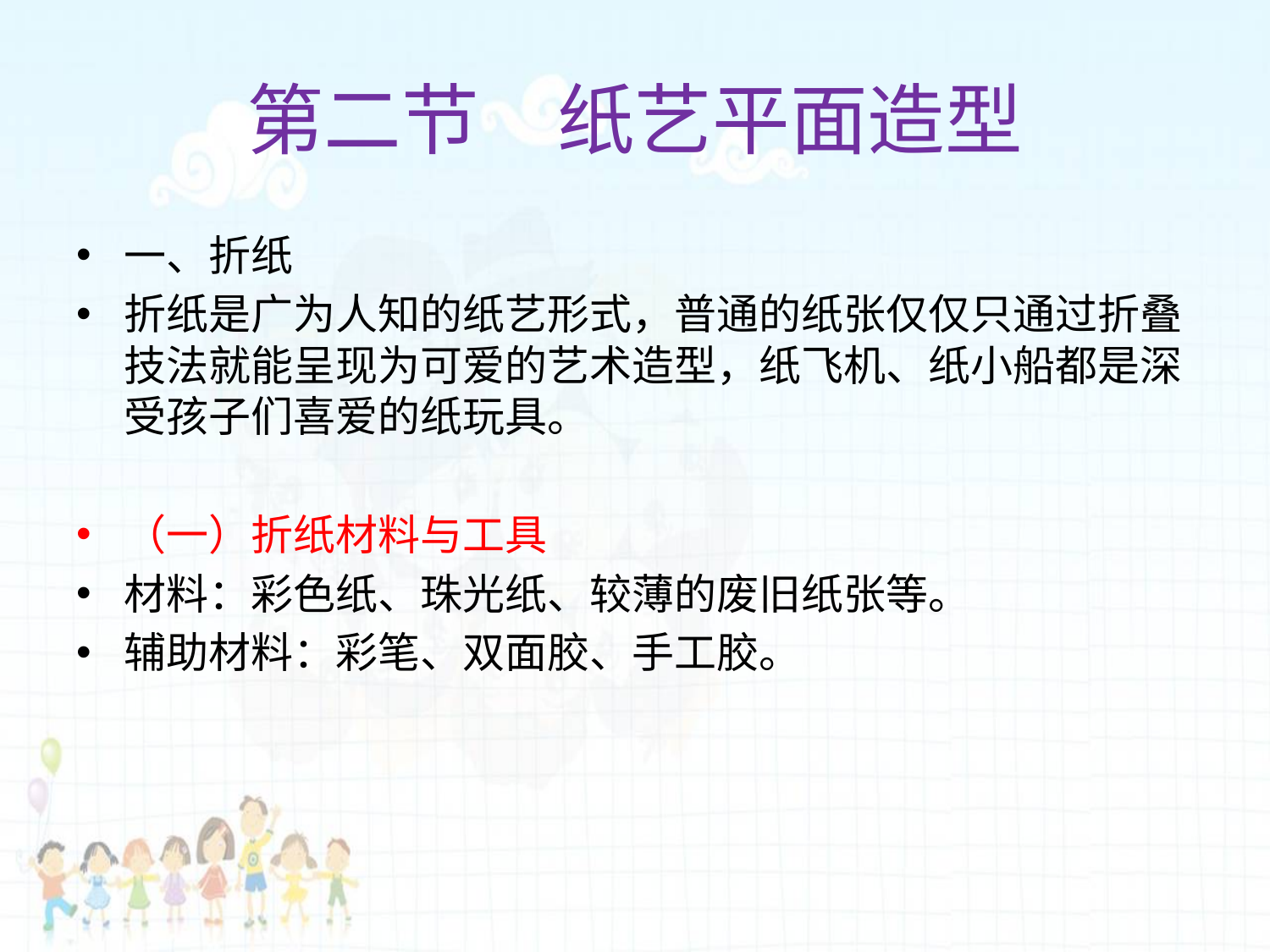

# 第二节 纸艺平面造型
一、折纸
折纸是广为人知的纸艺形式，普通的纸张仅仅只通过折叠技法就能呈现为可爱的艺术造型，纸飞机、纸小船都是深受孩子们喜爱的纸玩具。

（一）折纸材料与工具
材料：彩色纸、珠光纸、较薄的废旧纸张等。
辅助材料：彩笔、双面胶、手工胶。